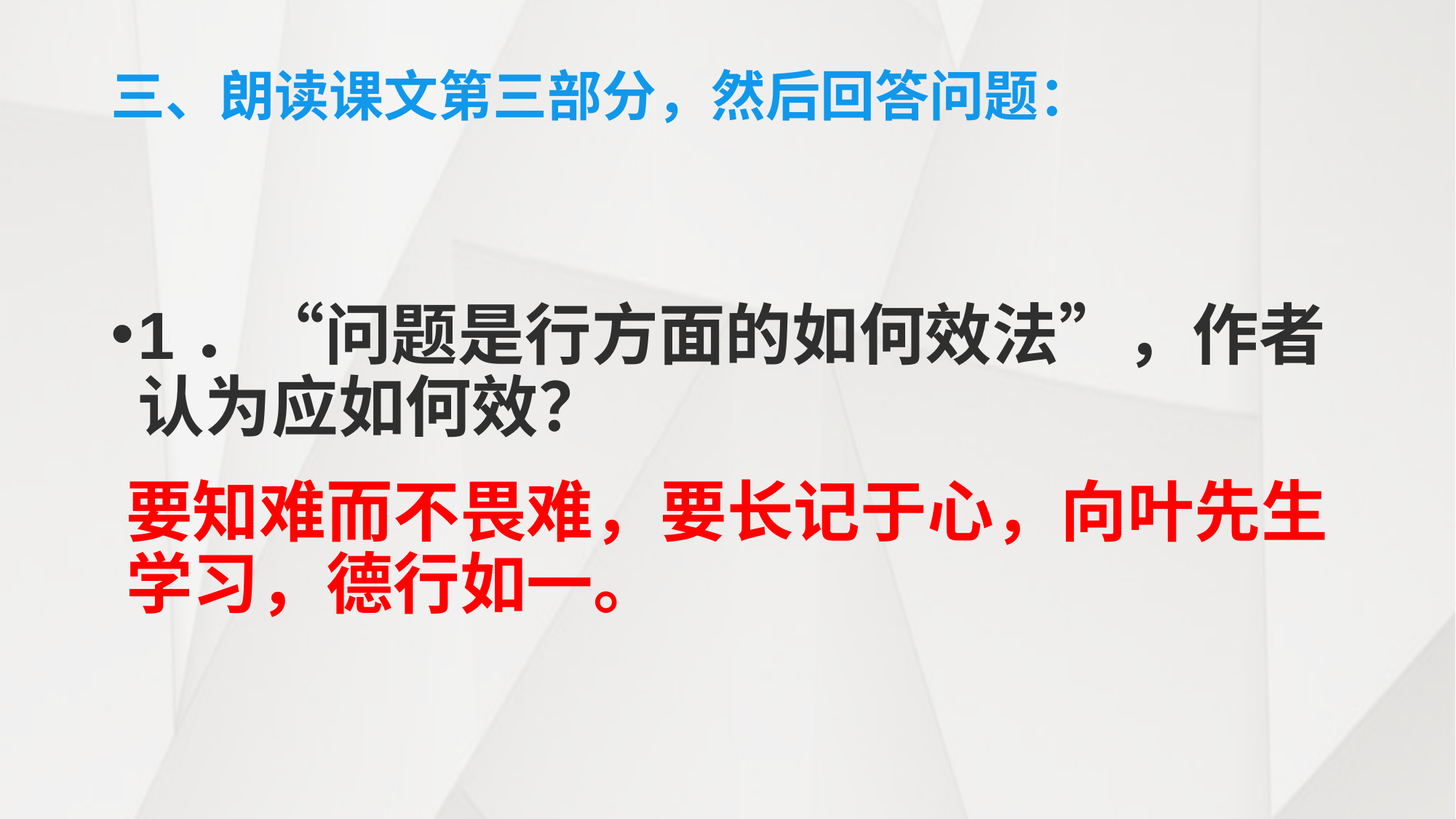

# 三、朗读课文第三部分，然后回答问题：

1．“问题是行方面的如何效法”，作者认为应如何效？

要知难而不畏难，要长记于心，向叶先生学习，德行如一。